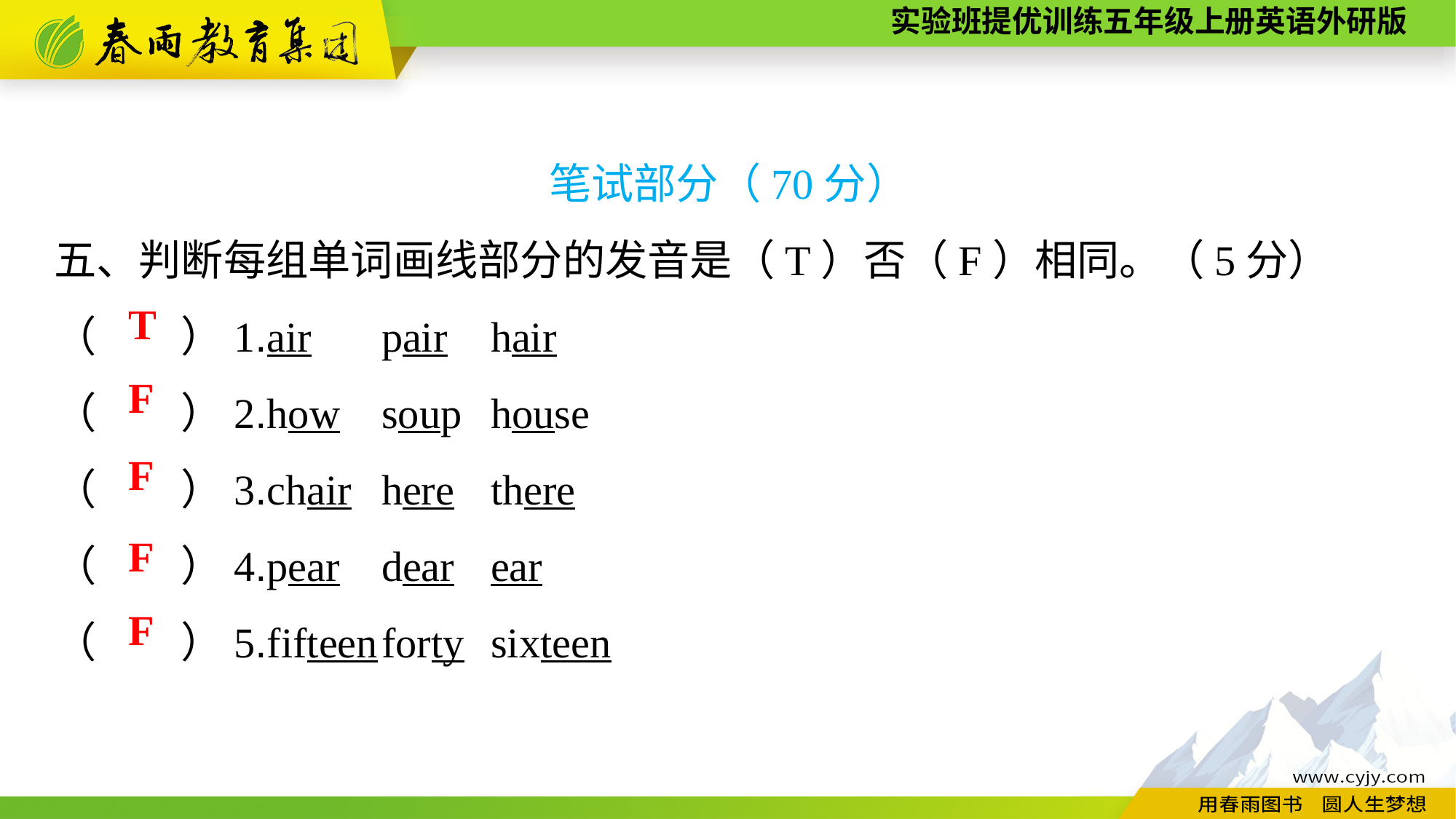

笔试部分（70分）
五、判断每组单词画线部分的发音是（T）否（F）相同。（5分）
（　　）1.air	pair	hair
（　　）2.how	soup	house
（　　）3.chair	here	there
（　　）4.pear	dear	ear
（　　）5.fifteen	forty	sixteen
T
F
F
F
F